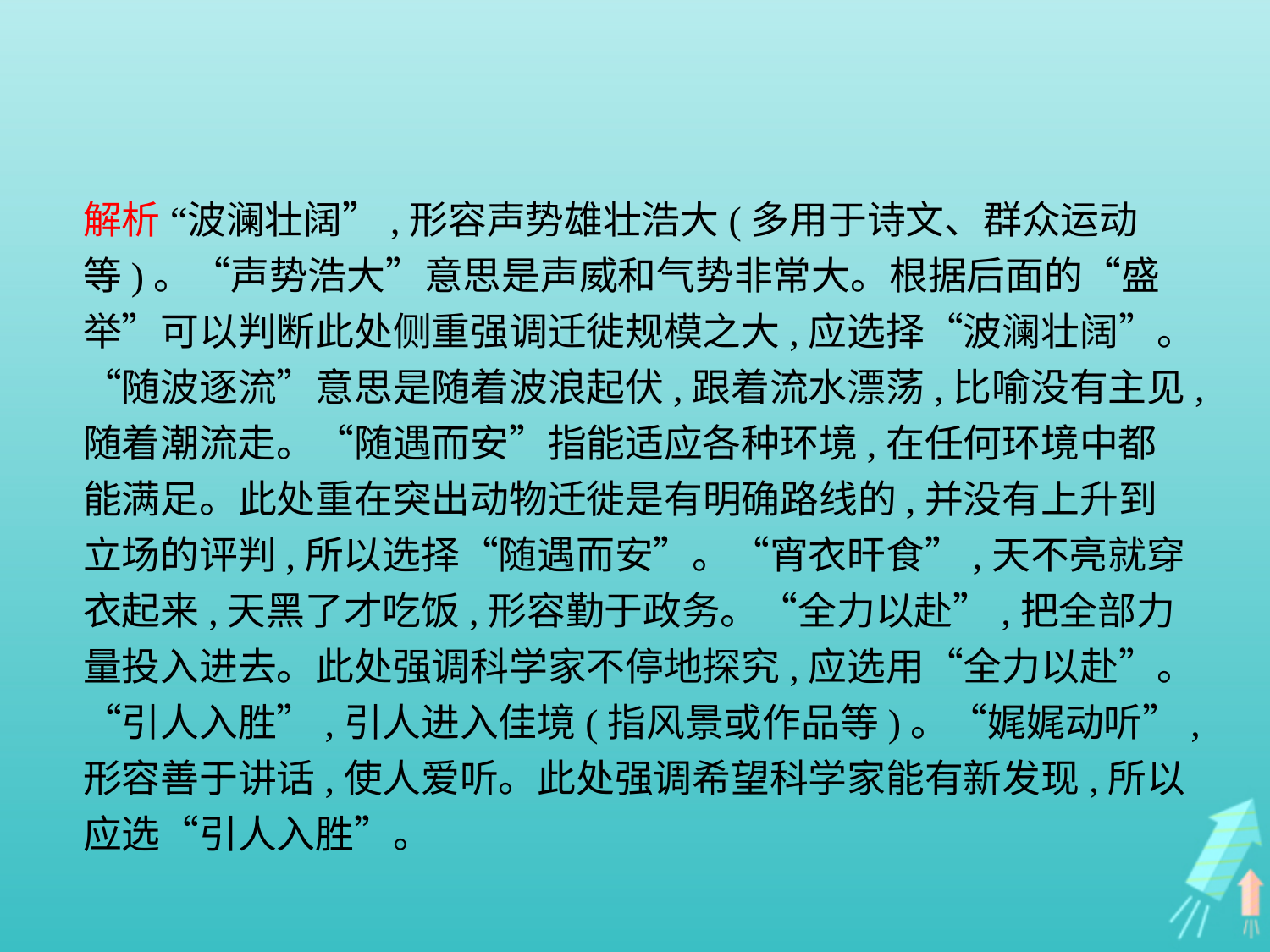

解析 “波澜壮阔”,形容声势雄壮浩大(多用于诗文、群众运动等)。“声势浩大”意思是声威和气势非常大。根据后面的“盛举”可以判断此处侧重强调迁徙规模之大,应选择“波澜壮阔”。“随波逐流”意思是随着波浪起伏,跟着流水漂荡,比喻没有主见,随着潮流走。“随遇而安”指能适应各种环境,在任何环境中都能满足。此处重在突出动物迁徙是有明确路线的,并没有上升到立场的评判,所以选择“随遇而安”。“宵衣旰食”,天不亮就穿衣起来,天黑了才吃饭,形容勤于政务。“全力以赴”,把全部力量投入进去。此处强调科学家不停地探究,应选用“全力以赴”。“引人入胜”,引人进入佳境(指风景或作品等)。“娓娓动听”,形容善于讲话,使人爱听。此处强调希望科学家能有新发现,所以应选“引人入胜”。